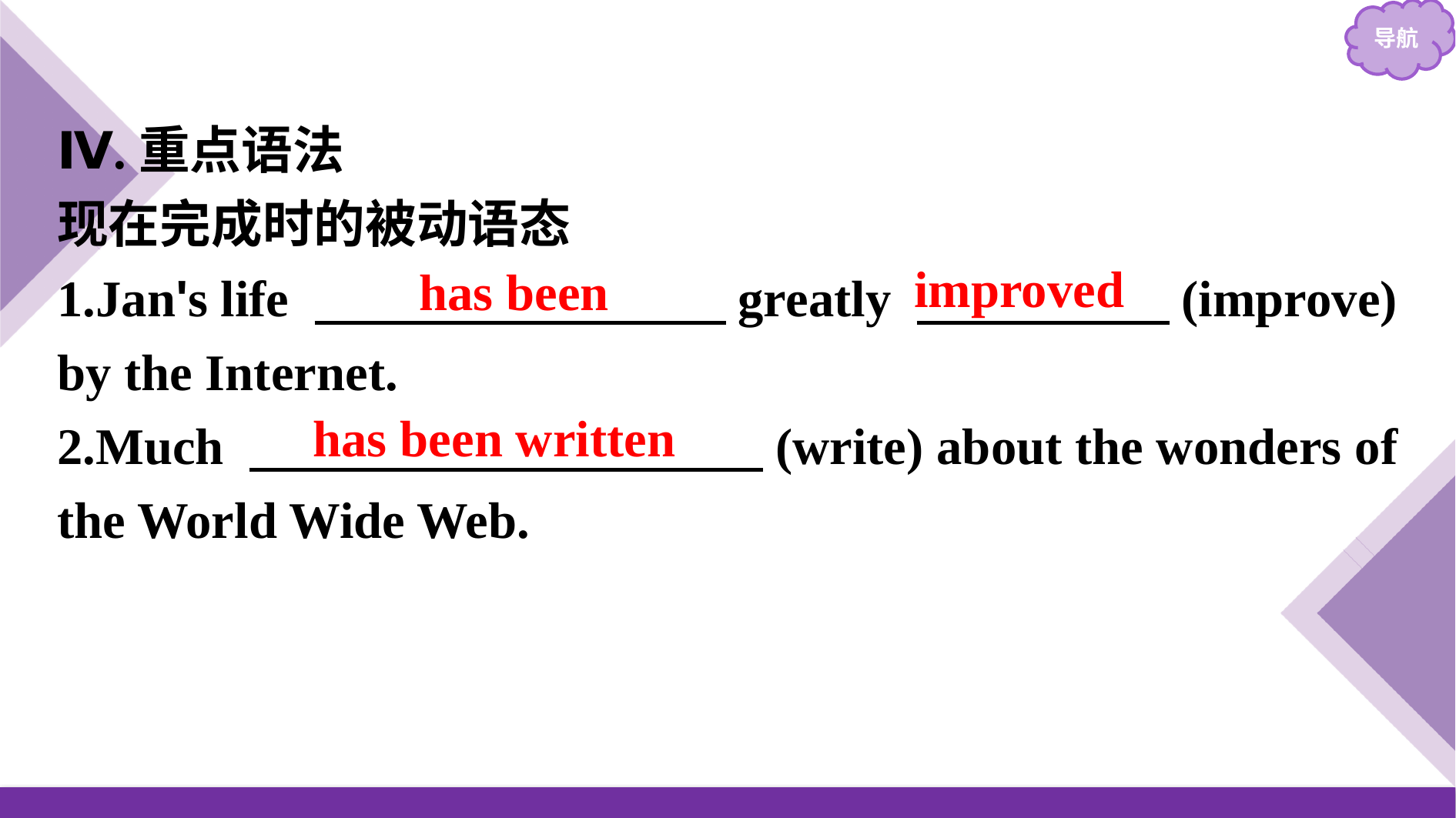

Ⅳ.重点语法
现在完成时的被动语态
1.Jan's life 　　　　　　　　greatly 　　　    　(improve) by the Internet.
2.Much 　　　　　　　　　　(write) about the wonders of the World Wide Web.
improved
has been
has been written